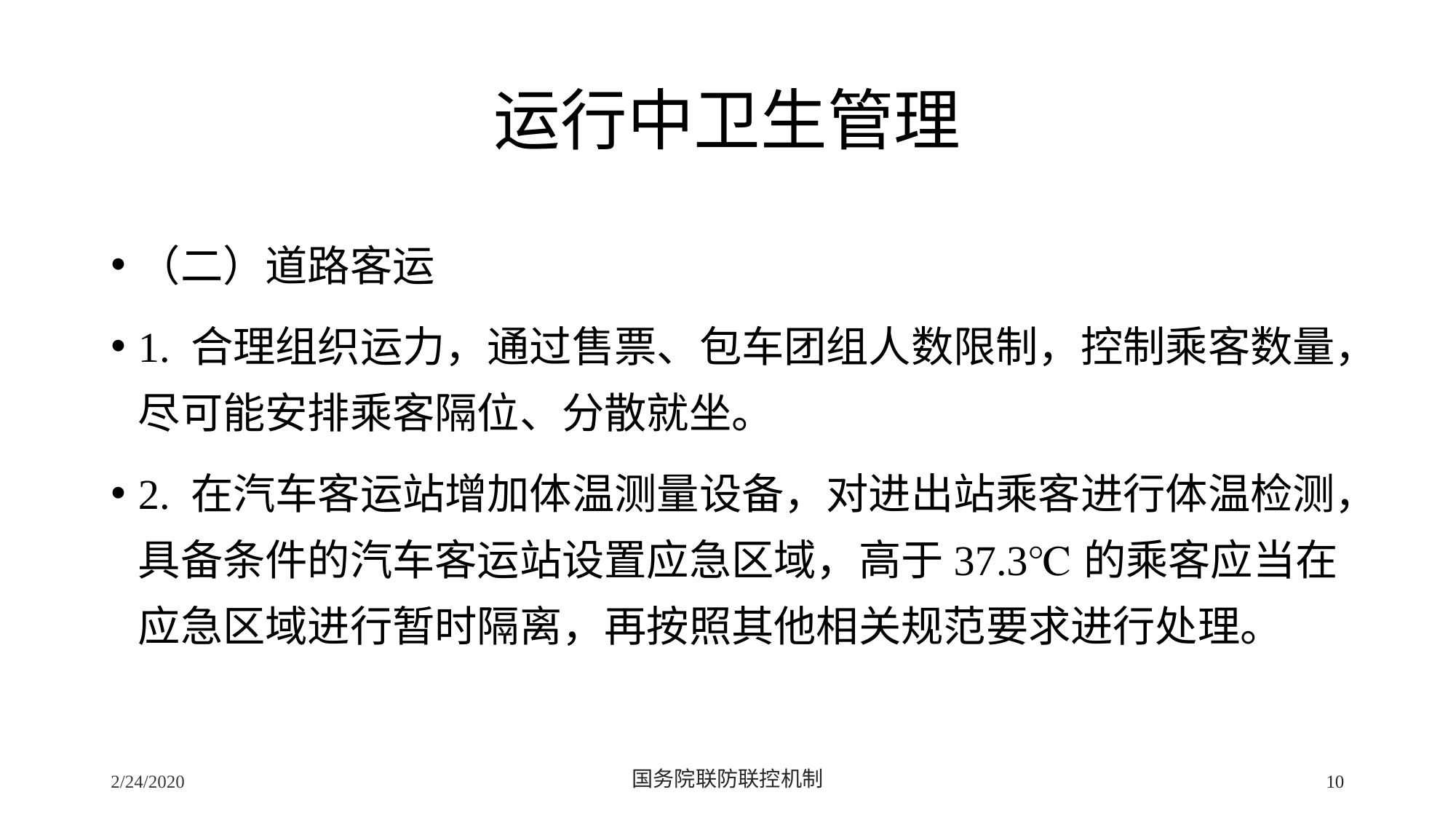

# 运行中卫生管理
（二）道路客运
1. 合理组织运力，通过售票、包车团组人数限制，控制乘客数量，尽可能安排乘客隔位、分散就坐。
2. 在汽车客运站增加体温测量设备，对进出站乘客进行体温检测，具备条件的汽车客运站设置应急区域，高于37.3℃的乘客应当在应急区域进行暂时隔离，再按照其他相关规范要求进行处理。
2/24/2020
国务院联防联控机制
10